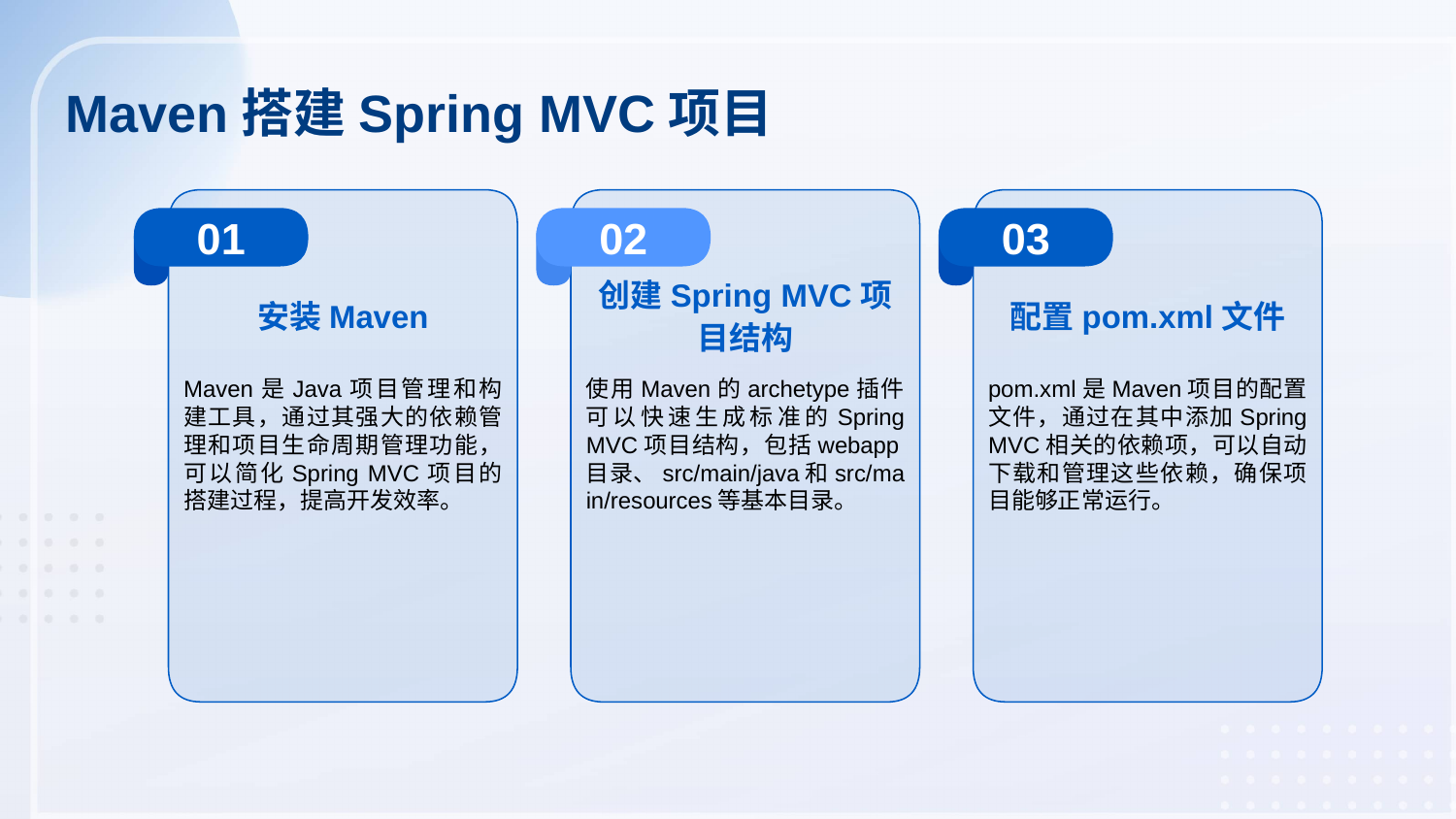

Maven搭建Spring MVC项目

01
02
03

安装Maven
创建Spring MVC项目结构
配置pom.xml文件
Maven是Java项目管理和构建工具，通过其强大的依赖管理和项目生命周期管理功能，可以简化Spring MVC项目的搭建过程，提高开发效率。
使用Maven的archetype插件可以快速生成标准的Spring MVC项目结构，包括webapp目录、src/main/java和src/main/resources等基本目录。
pom.xml是Maven项目的配置文件，通过在其中添加Spring MVC相关的依赖项，可以自动下载和管理这些依赖，确保项目能够正常运行。